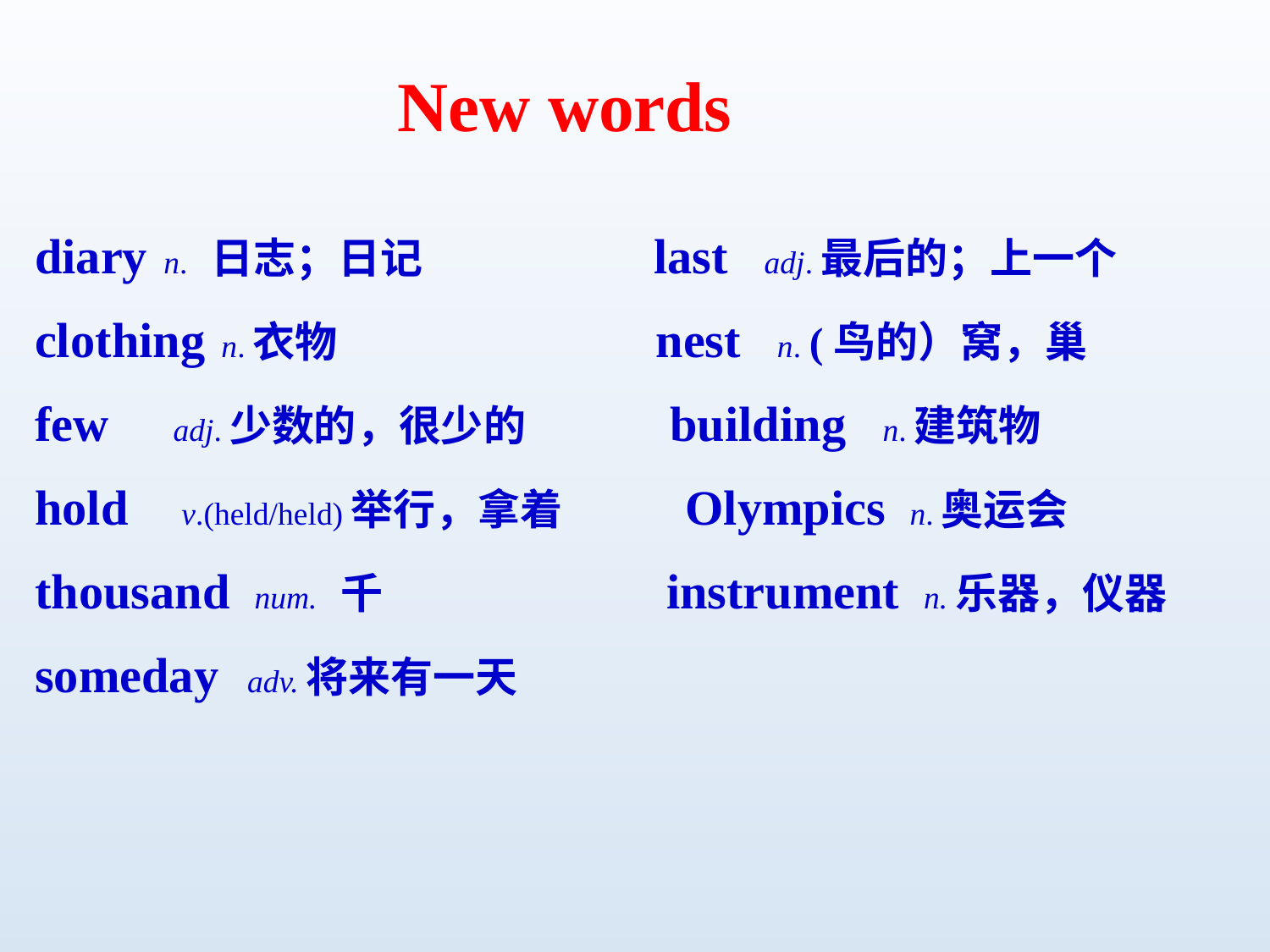

New words
diary  n.  日志；日记                               last    adj.最后的；上一个
clothing  n.衣物                                          nest    n. (鸟的）窝，巢
few        adj.少数的，很少的                   building    n.建筑物
hold     v.(held/held)举行，拿着                Olympics   n.奥运会
thousand   num.  千                                     instrument   n.乐器，仪器
someday   adv.将来有一天